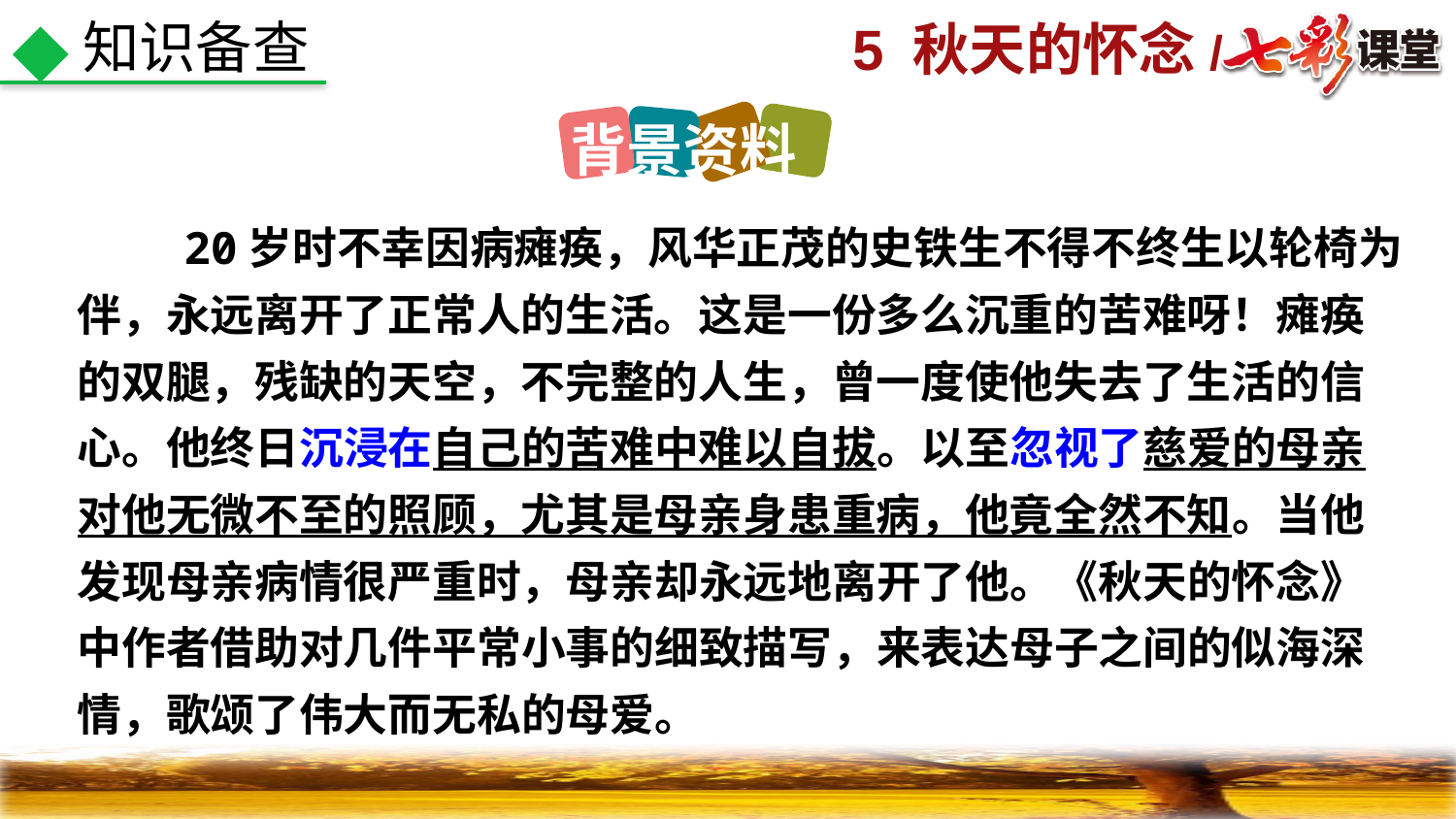

知识备查

背景资料

    20岁时不幸因病瘫痪，风华正茂的史铁生不得不终生以轮椅为伴，永远离开了正常人的生活。这是一份多么沉重的苦难呀！瘫痪的双腿，残缺的天空，不完整的人生，曾一度使他失去了生活的信心。他终日沉浸在自己的苦难中难以自拔。以至忽视了慈爱的母亲对他无微不至的照顾，尤其是母亲身患重病，他竟全然不知。当他发现母亲病情很严重时，母亲却永远地离开了他。《秋天的怀念》中作者借助对几件平常小事的细致描写，来表达母子之间的似海深情，歌颂了伟大而无私的母爱。